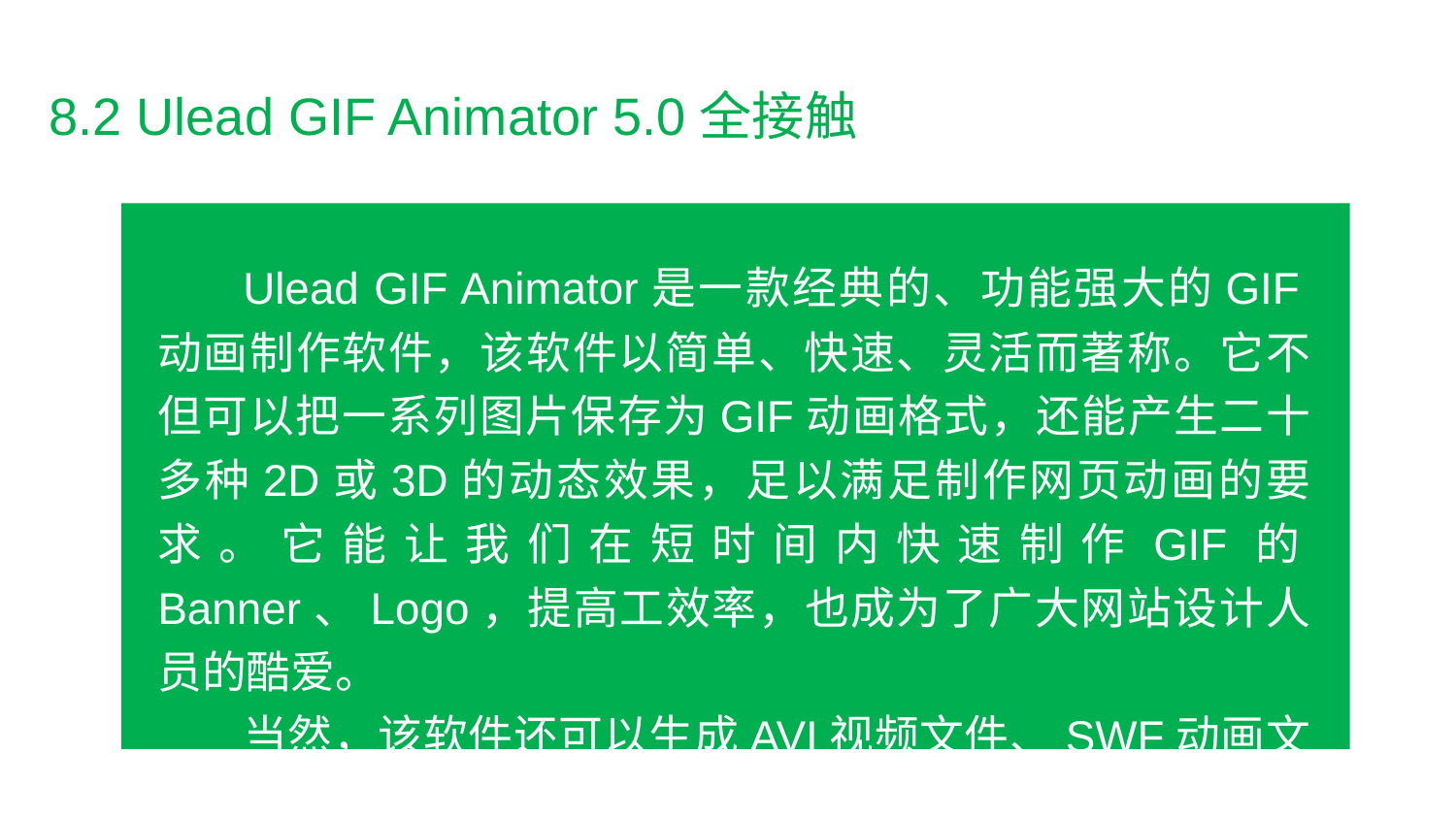

8.2 Ulead GIF Animator 5.0全接触

Ulead GIF Animator是一款经典的、功能强大的GIF动画制作软件，该软件以简单、快速、灵活而著称。它不但可以把一系列图片保存为GIF动画格式，还能产生二十多种2D或3D的动态效果，足以满足制作网页动画的要求。它能让我们在短时间内快速制作GIF的Banner、Logo，提高工效率，也成为了广大网站设计人员的酷爱。
当然，该软件还可以生成AVI视频文件、SWF动画文件。